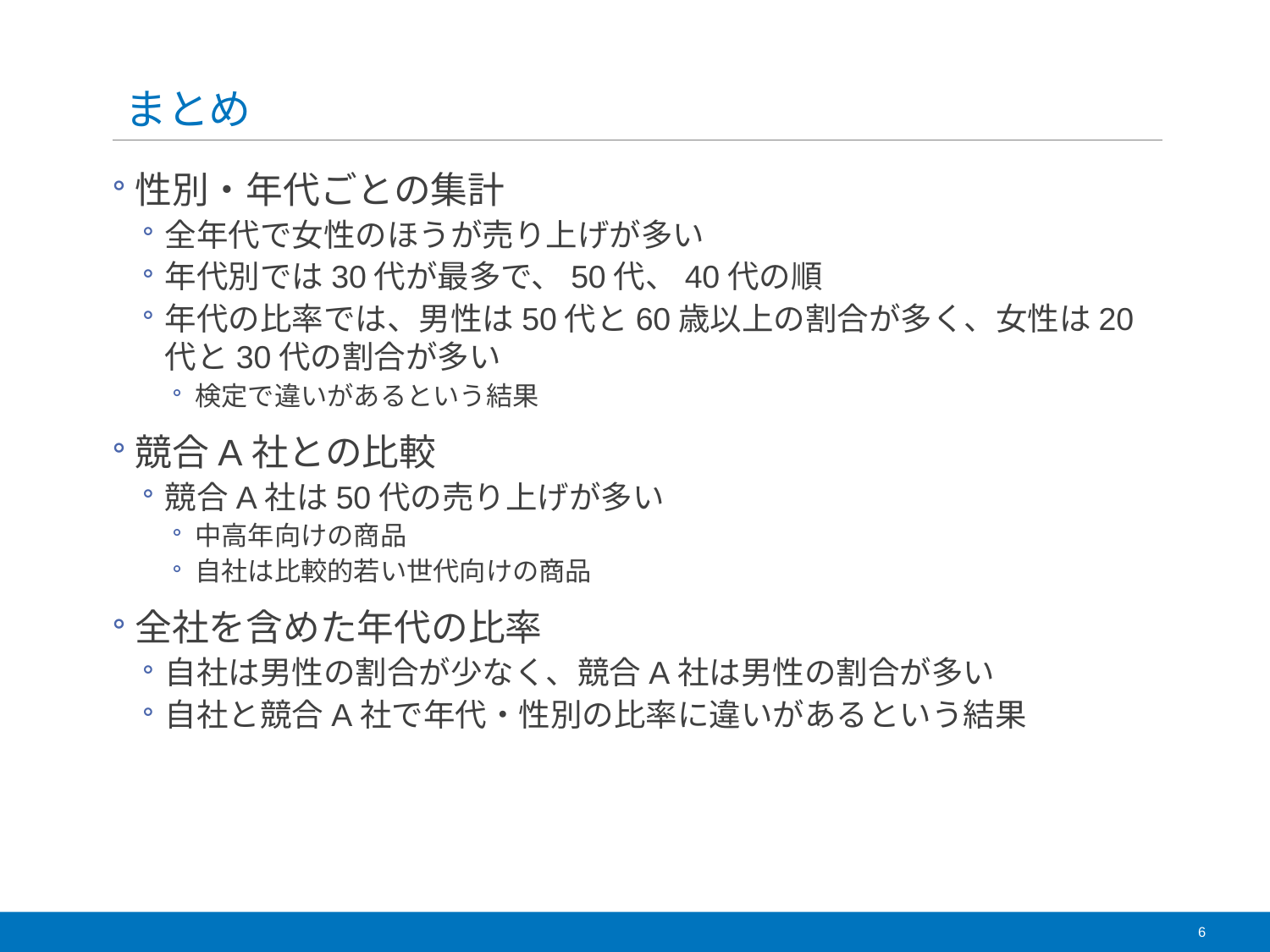

# まとめ
性別・年代ごとの集計
全年代で女性のほうが売り上げが多い
年代別では30代が最多で、50代、40代の順
年代の比率では、男性は50代と60歳以上の割合が多く、女性は20代と30代の割合が多い
検定で違いがあるという結果
競合A社との比較
競合A社は50代の売り上げが多い
中高年向けの商品
自社は比較的若い世代向けの商品
全社を含めた年代の比率
自社は男性の割合が少なく、競合A社は男性の割合が多い
自社と競合A社で年代・性別の比率に違いがあるという結果
6